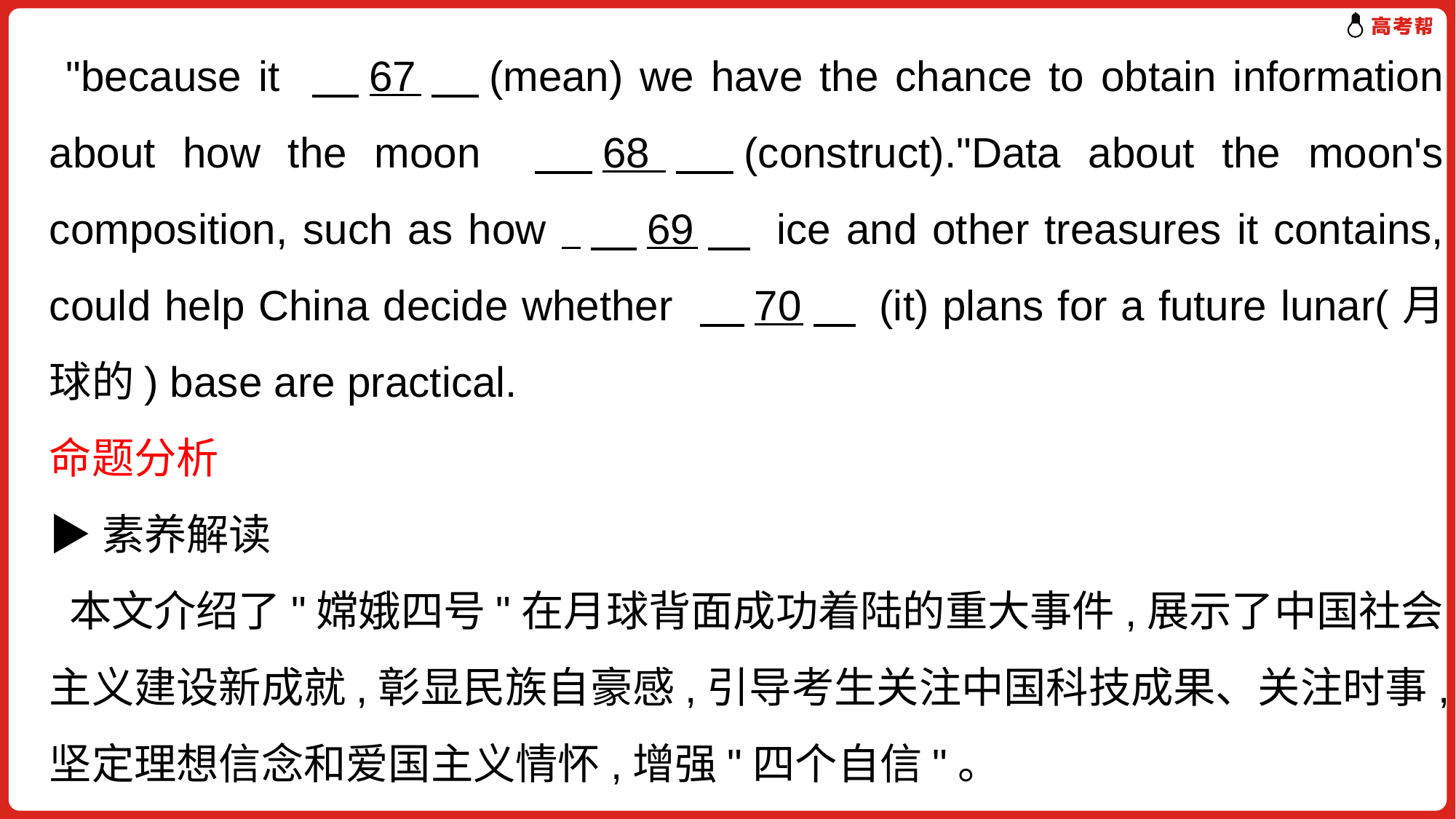

"because it 　67　(mean) we have the chance to obtain information about how the moon 　68　(construct)."Data about the moon's composition, such as how  　69　 ice and other treasures it contains, could help China decide whether 　70　 (it) plans for a future lunar(月球的) base are practical.
命题分析
▶素养解读
 本文介绍了"嫦娥四号"在月球背面成功着陆的重大事件,展示了中国社会主义建设新成就,彰显民族自豪感,引导考生关注中国科技成果、关注时事,坚定理想信念和爱国主义情怀,增强"四个自信"。